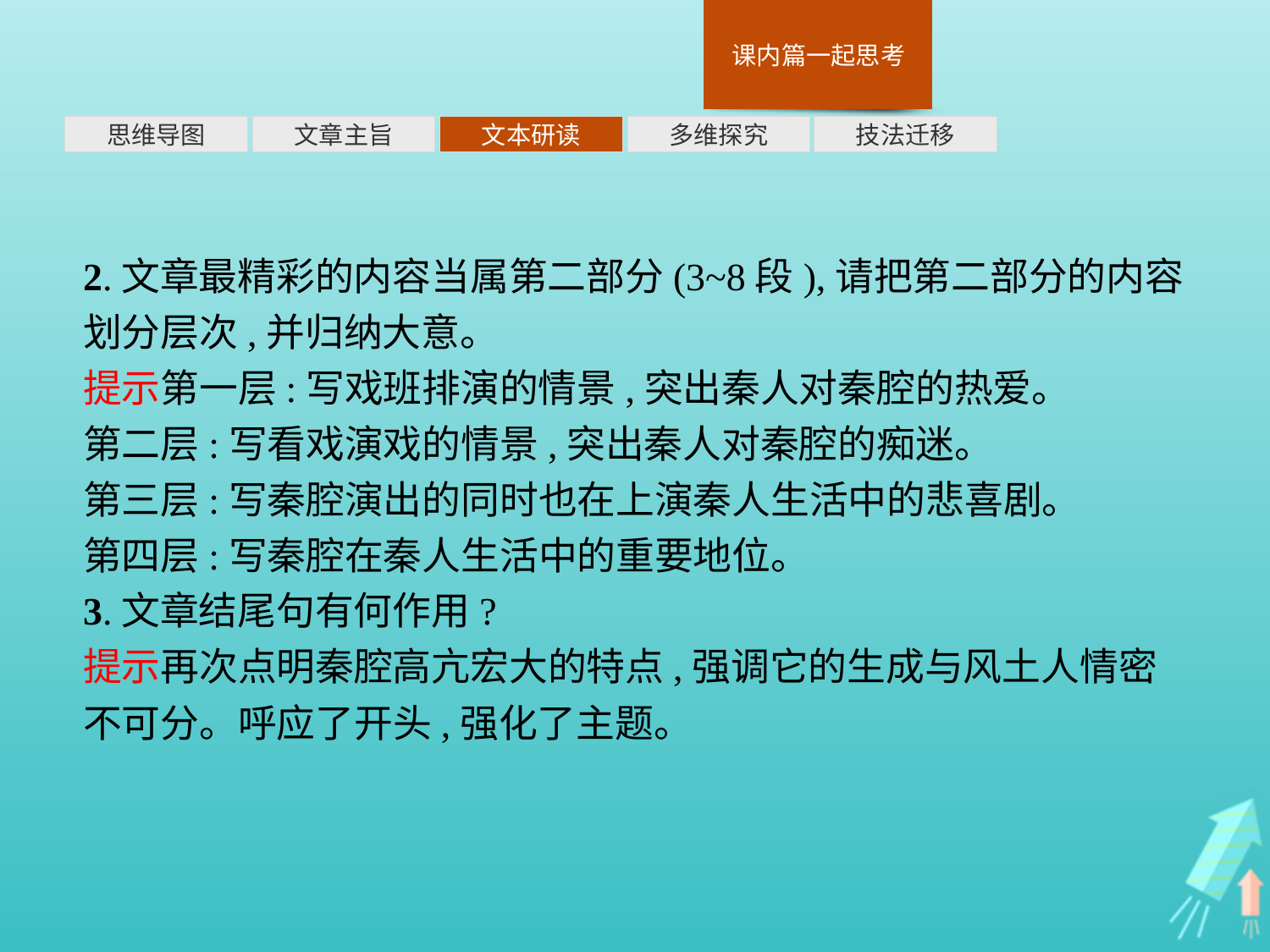

多维探究
思维导图
文章主旨
文本研读
技法迁移
2.文章最精彩的内容当属第二部分(3~8段),请把第二部分的内容划分层次,并归纳大意。
提示第一层:写戏班排演的情景,突出秦人对秦腔的热爱。
第二层:写看戏演戏的情景,突出秦人对秦腔的痴迷。
第三层:写秦腔演出的同时也在上演秦人生活中的悲喜剧。
第四层:写秦腔在秦人生活中的重要地位。
3.文章结尾句有何作用?
提示再次点明秦腔高亢宏大的特点,强调它的生成与风土人情密不可分。呼应了开头,强化了主题。